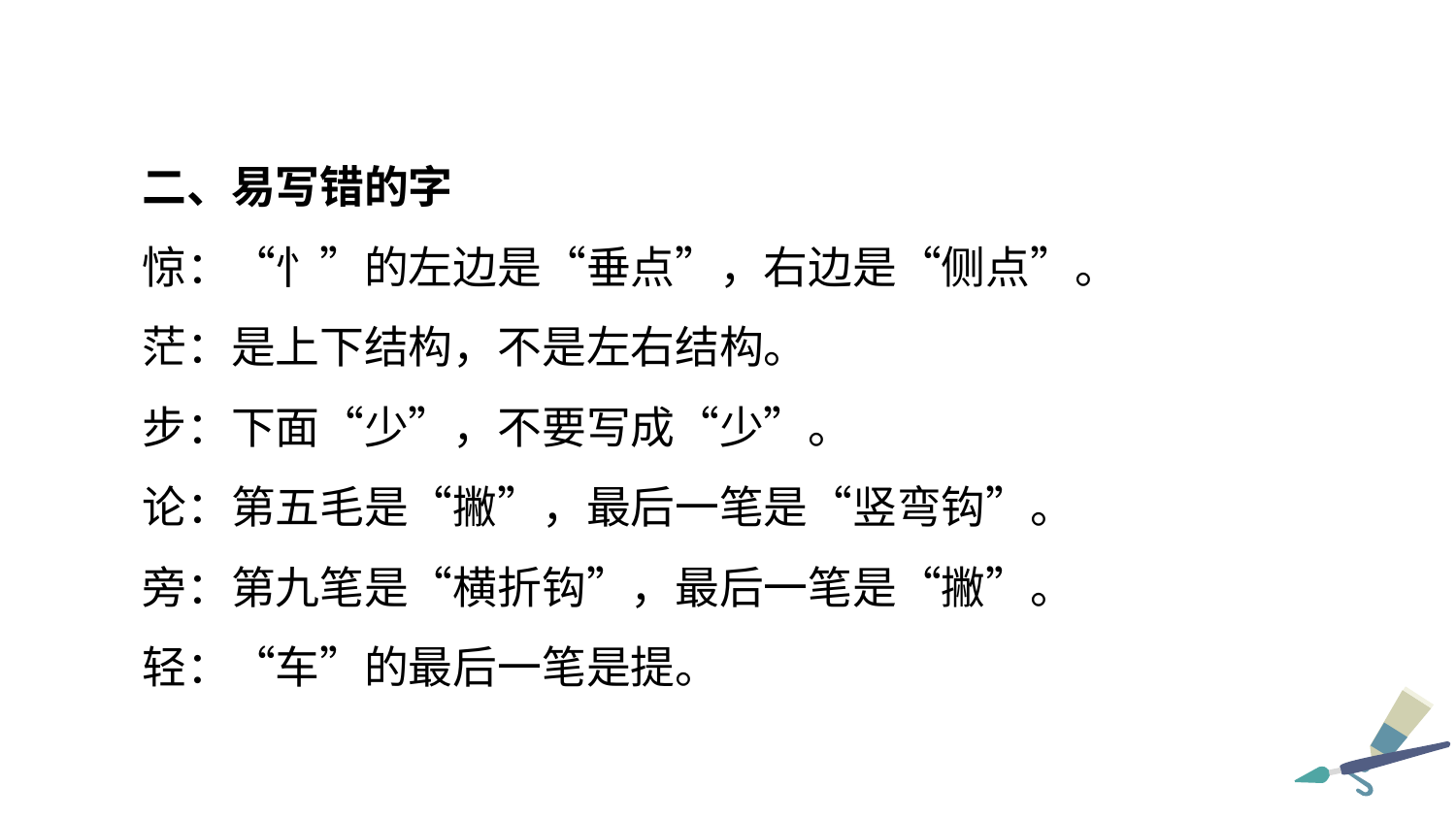

二、易写错的字
惊：“忄”的左边是“垂点”，右边是“侧点”。
茫：是上下结构，不是左右结构。
步：下面“少”，不要写成“少”。
论：第五毛是“撇”，最后一笔是“竖弯钩”。
旁：第九笔是“横折钩”，最后一笔是“撇”。
轻：“车”的最后一笔是提。